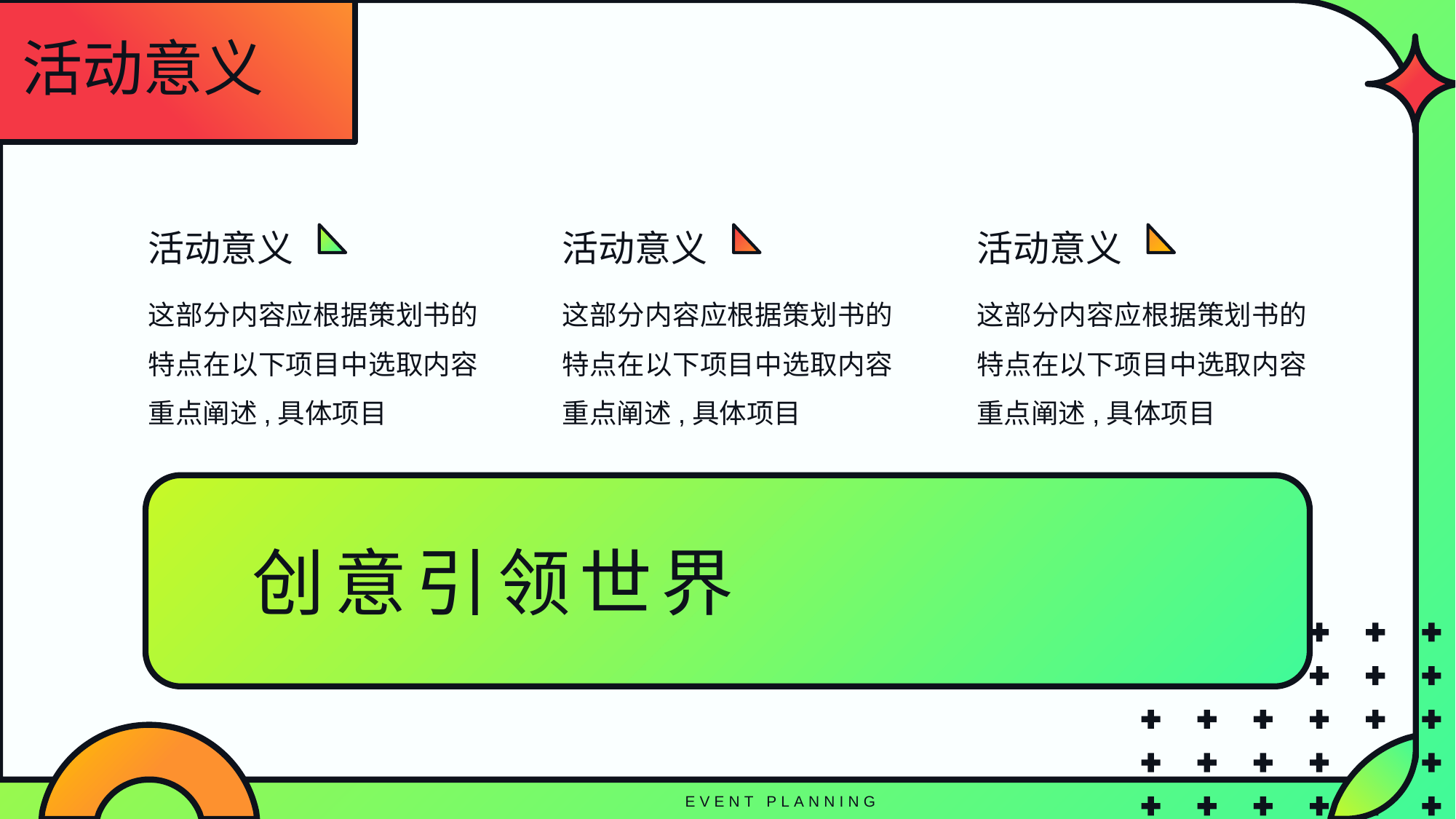

活动意义
活动意义
活动意义
活动意义

这部分内容应根据策划书的特点在以下项目中选取内容重点阐述,具体项目
这部分内容应根据策划书的特点在以下项目中选取内容重点阐述,具体项目
这部分内容应根据策划书的特点在以下项目中选取内容重点阐述,具体项目

创意引领世界